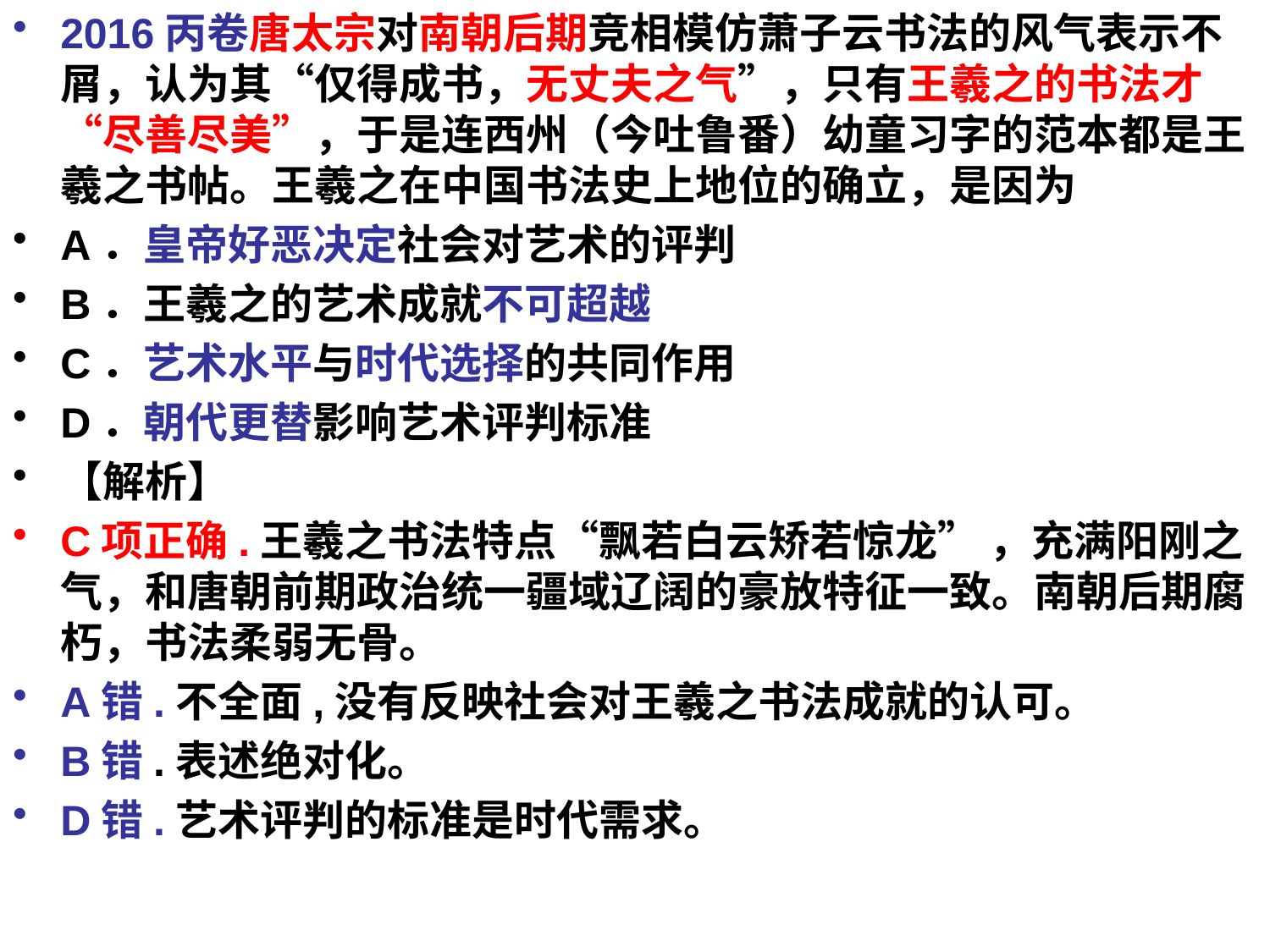

2016丙卷唐太宗对南朝后期竞相模仿萧子云书法的风气表示不屑，认为其“仅得成书，无丈夫之气”，只有王羲之的书法才“尽善尽美”，于是连西州（今吐鲁番）幼童习字的范本都是王羲之书帖。王羲之在中国书法史上地位的确立，是因为
A．皇帝好恶决定社会对艺术的评判
B．王羲之的艺术成就不可超越
C．艺术水平与时代选择的共同作用
D．朝代更替影响艺术评判标准
【解析】
C项正确.王羲之书法特点“飘若白云矫若惊龙” ，充满阳刚之气，和唐朝前期政治统一疆域辽阔的豪放特征一致。南朝后期腐朽，书法柔弱无骨。
A错.不全面,没有反映社会对王羲之书法成就的认可。
B错.表述绝对化。
D错.艺术评判的标准是时代需求。